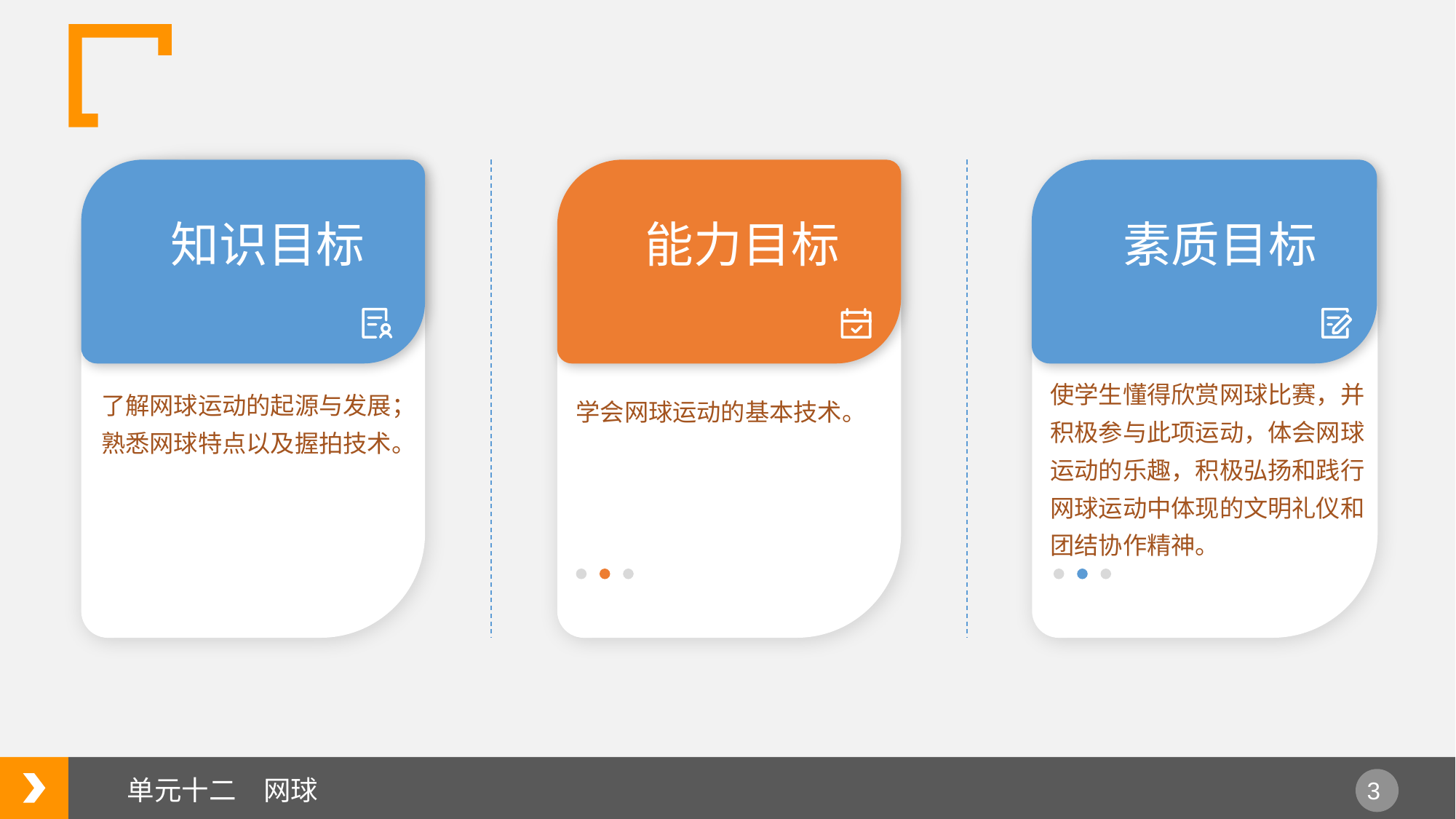

知识目标
能力目标
素质目标

使学生懂得欣赏网球比赛，并积极参与此项运动，体会网球运动的乐趣，积极弘扬和践行网球运动中体现的文明礼仪和团结协作精神。
了解网球运动的起源与发展；熟悉网球特点以及握拍技术。
学会网球运动的基本技术。

单元十二　网球